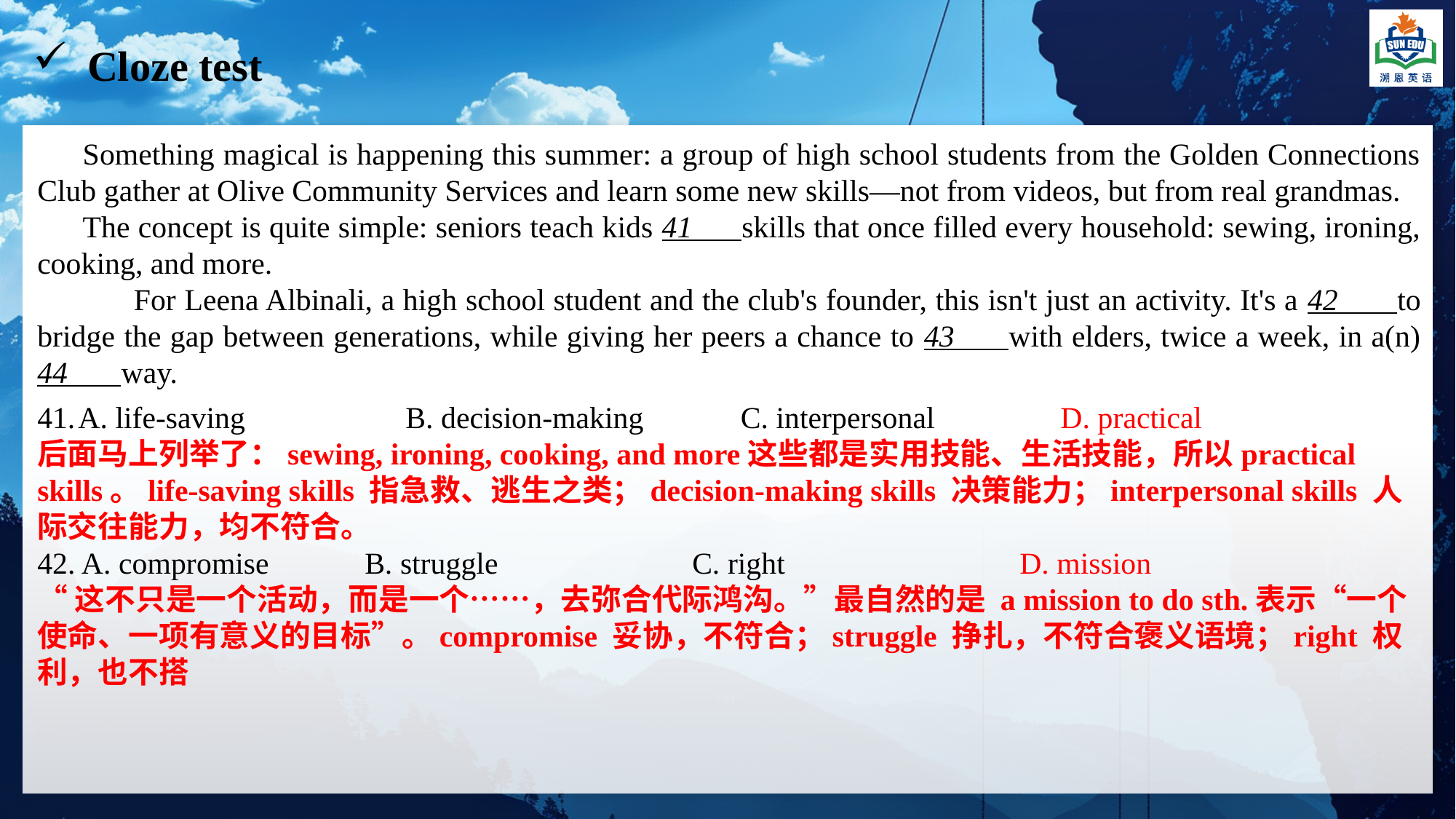

Cloze test
Something magical is happening this summer: a group of high school students from the Golden Connections Club gather at Olive Community Services and learn some new skills—not from videos, but from real grandmas.
The concept is quite simple: seniors teach kids 41      skills that once filled every household: sewing, ironing, cooking, and more.
      For Leena Albinali, a high school student and the club's founder, this isn't just an activity. It's a 42       to bridge the gap between generations, while giving her peers a chance to 43      with elders, twice a week, in a(n) 44       way.
A. life-saving 		B. decision-making	 C. interpersonal 		D. practical
后面马上列举了：sewing, ironing, cooking, and more这些都是实用技能、生活技能，所以practical skills。life-saving skills 指急救、逃生之类；decision-making skills 决策能力；interpersonal skills 人际交往能力，均不符合。
42. A. compromise 	B. struggle 		C. right 			D. mission
“这不只是一个活动，而是一个……，去弥合代际鸿沟。”最自然的是 a mission to do sth.表示“一个使命、一项有意义的目标”。compromise 妥协，不符合；struggle 挣扎，不符合褒义语境；right 权利，也不搭